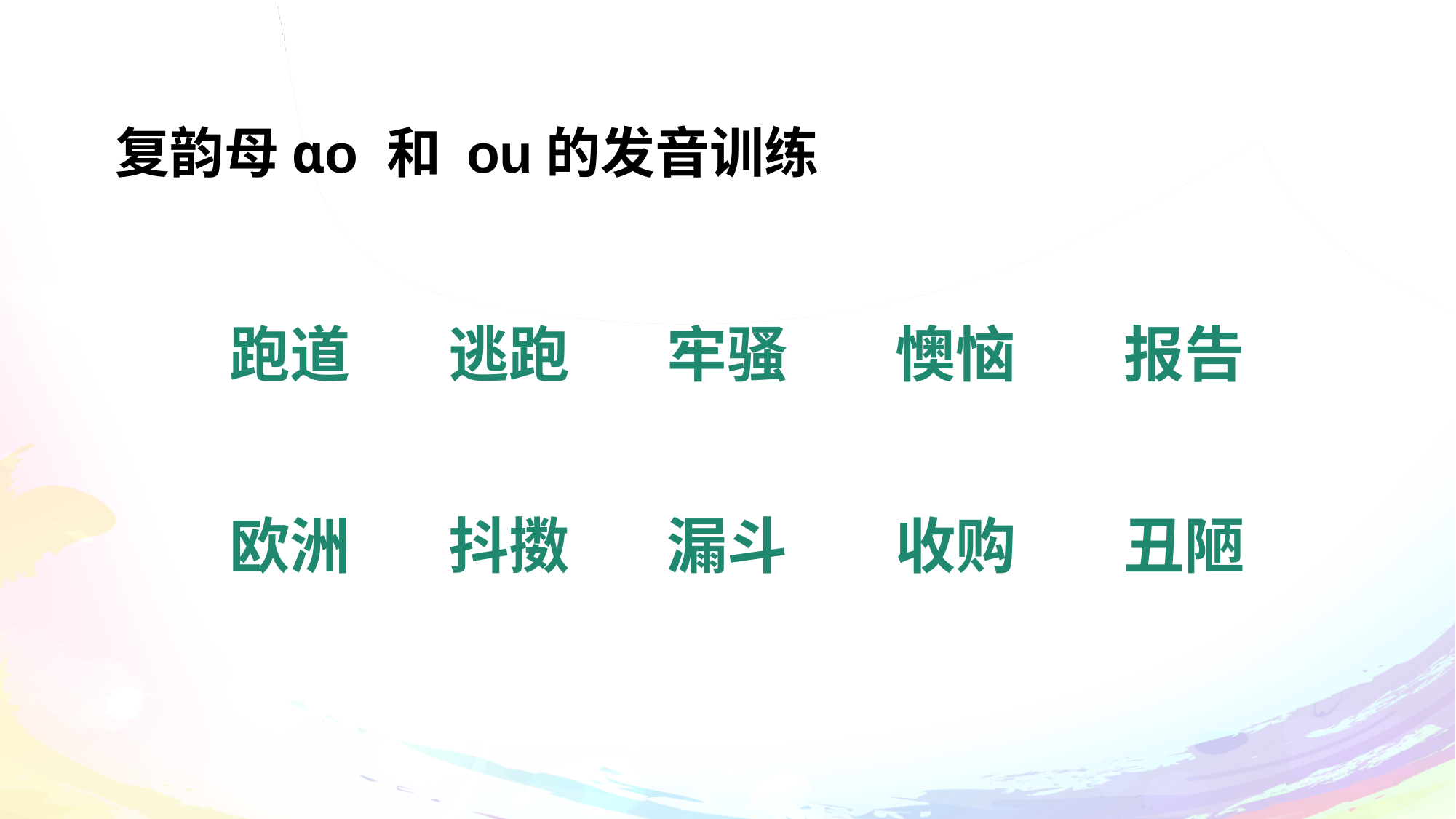

# 复韵母ɑo 和 ou的发音训练
跑道
逃跑
报告
牢骚
懊恼
欧洲
抖擞
漏斗
收购
丑陋